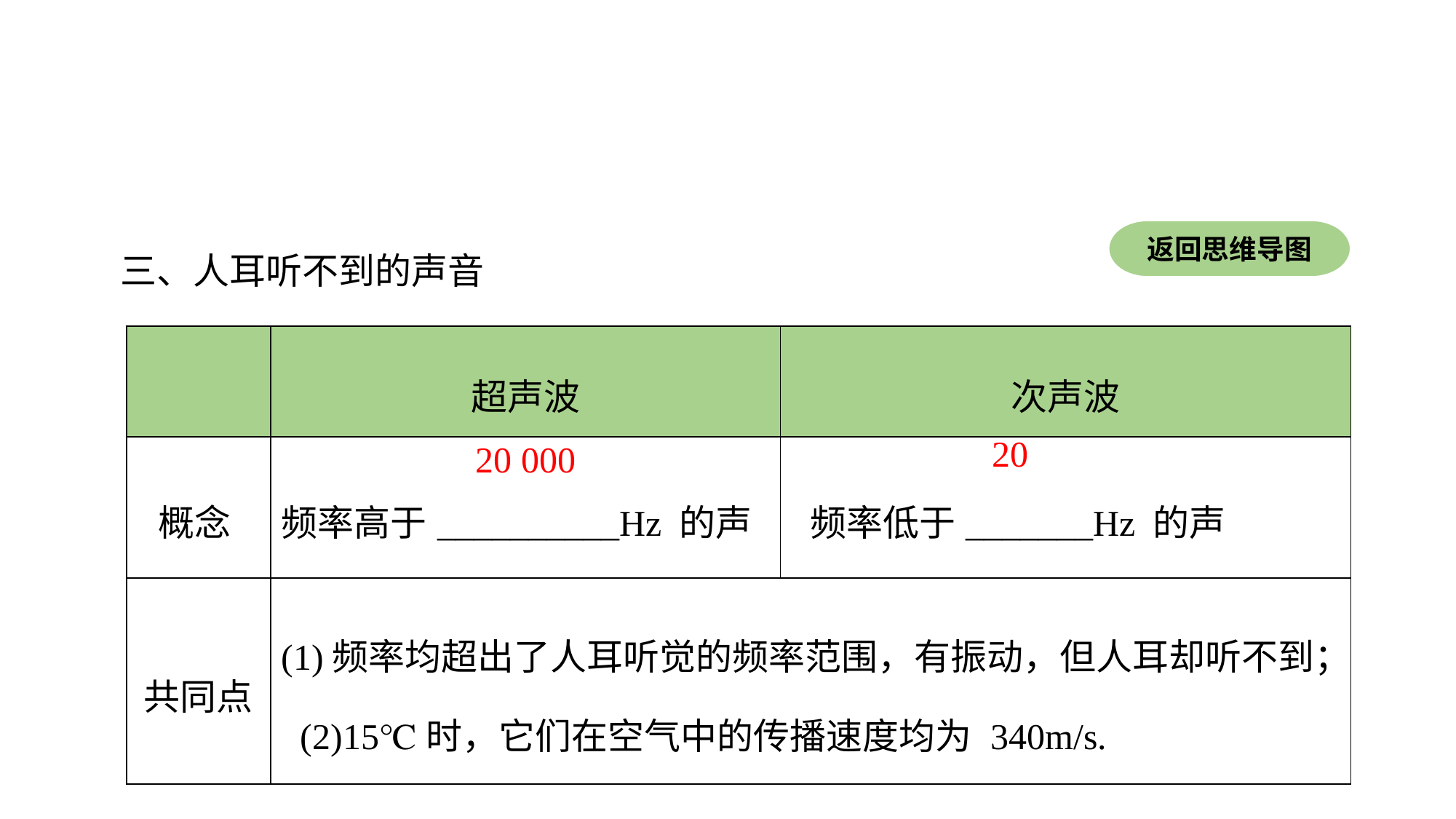

返回思维导图
三、人耳听不到的声音
|  | 超声波 | 次声波 |
| --- | --- | --- |
| 概念 | 频率高于\_\_\_\_\_\_\_\_\_\_Hz 的声 | 频率低于\_\_\_\_\_\_\_Hz 的声 |
| 共同点 | (1)频率均超出了人耳听觉的频率范围，有振动，但人耳却听不到； (2)15℃时，它们在空气中的传播速度均为 340m/s. |  |
20
20 000